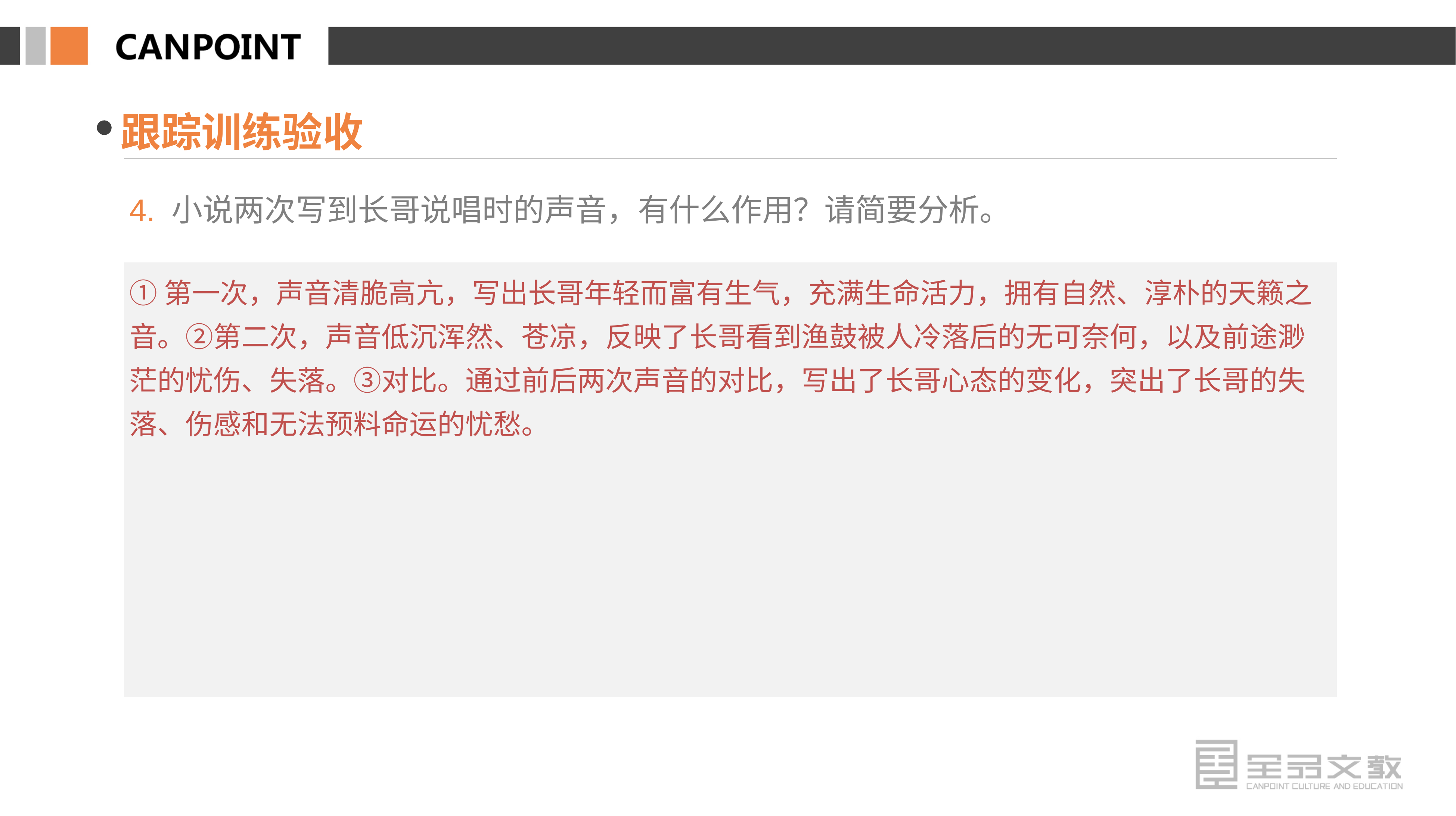

跟踪训练验收

4. 小说两次写到长哥说唱时的声音，有什么作用？请简要分析。

①第一次，声音清脆高亢，写出长哥年轻而富有生气，充满生命活力，拥有自然、淳朴的天籁之音。②第二次，声音低沉浑然、苍凉，反映了长哥看到渔鼓被人冷落后的无可奈何，以及前途渺茫的忧伤、失落。③对比。通过前后两次声音的对比，写出了长哥心态的变化，突出了长哥的失落、伤感和无法预料命运的忧愁。